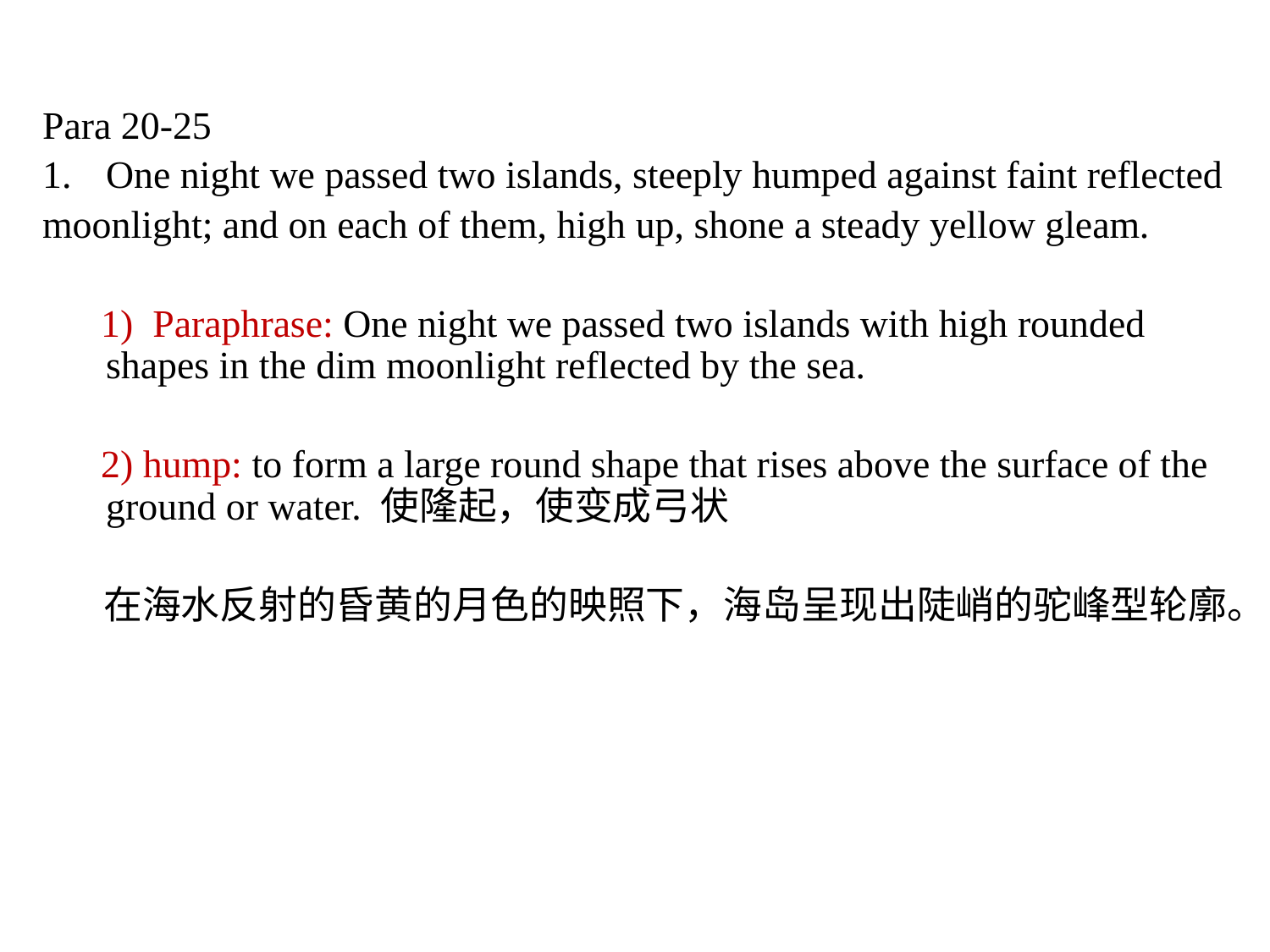

Para 20-25
One night we passed two islands, steeply humped against faint reflected
moonlight; and on each of them, high up, shone a steady yellow gleam.

      1)  Paraphrase: One night we passed two islands with high rounded shapes in the dim moonlight reflected by the sea.

      2) hump: to form a large round shape that rises above the surface of the ground or water. 使隆起，使变成弓状

      在海水反射的昏黄的月色的映照下，海岛呈现出陡峭的驼峰型轮廓。